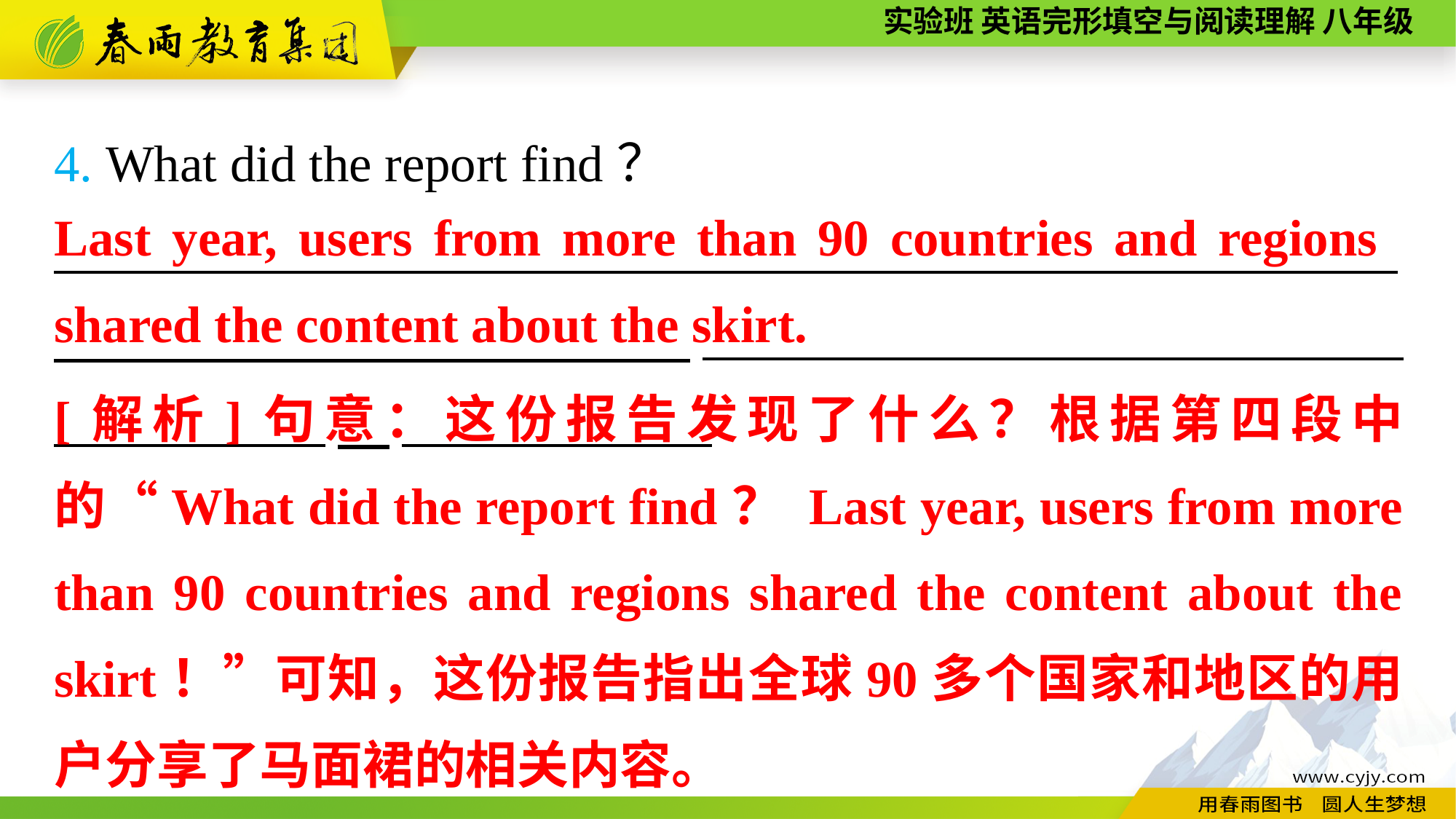

4. What did the report find？
____________________________________________________　　　　　　                            _________________                                          ，____________
Last year, users from more than 90 countries and regions shared the content about the skirt.
[解析]句意：这份报告发现了什么？根据第四段中的“What did the report find？ Last year, users from more than 90 countries and regions shared the content about the skirt！”可知，这份报告指出全球90多个国家和地区的用户分享了马面裙的相关内容。